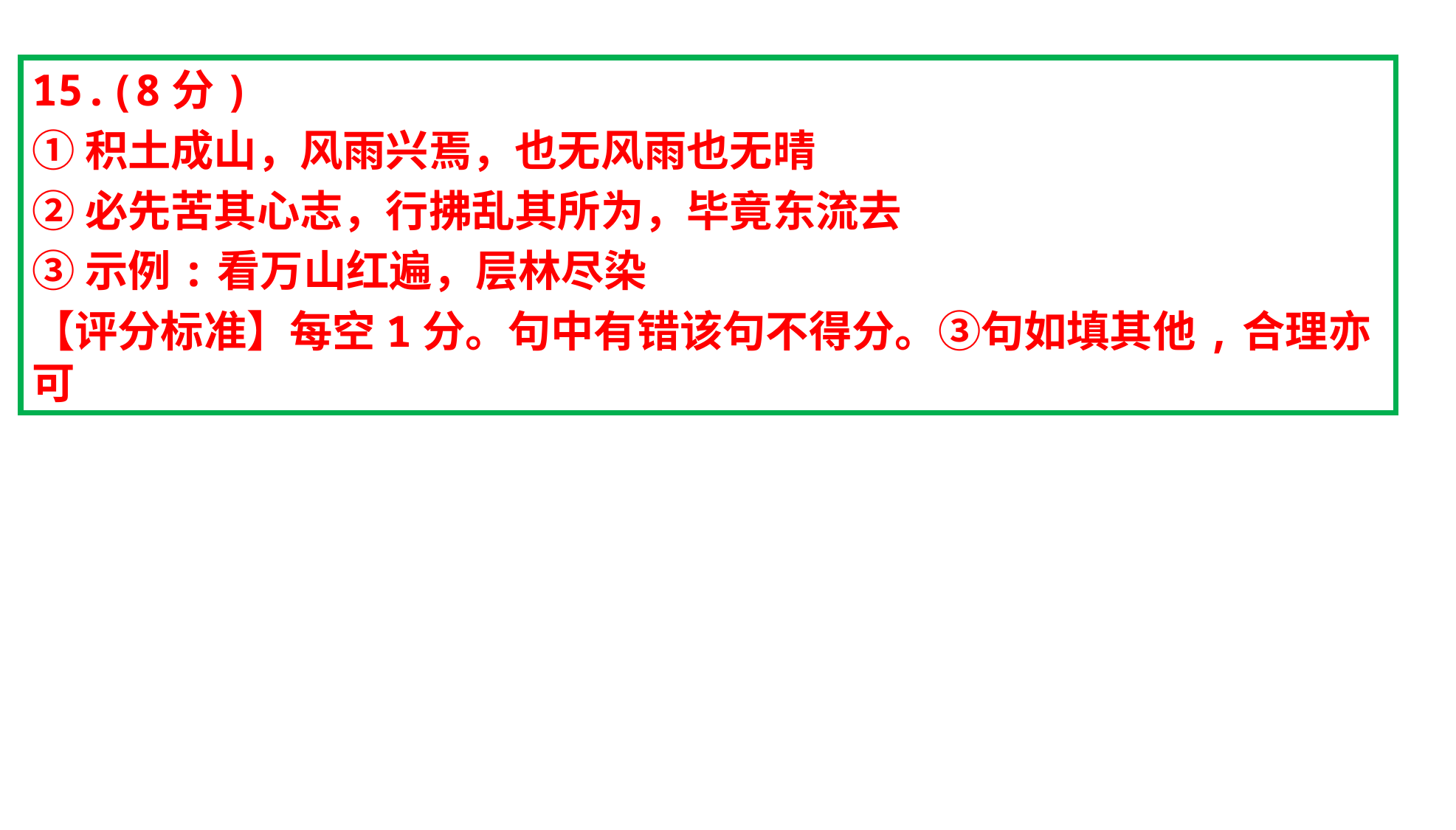

15.(8分)
①积土成山，风雨兴焉，也无风雨也无晴
②必先苦其心志，行拂乱其所为，毕竟东流去
③示例:看万山红遍，层林尽染
【评分标准】每空1分。句中有错该句不得分。③句如填其他,合理亦可